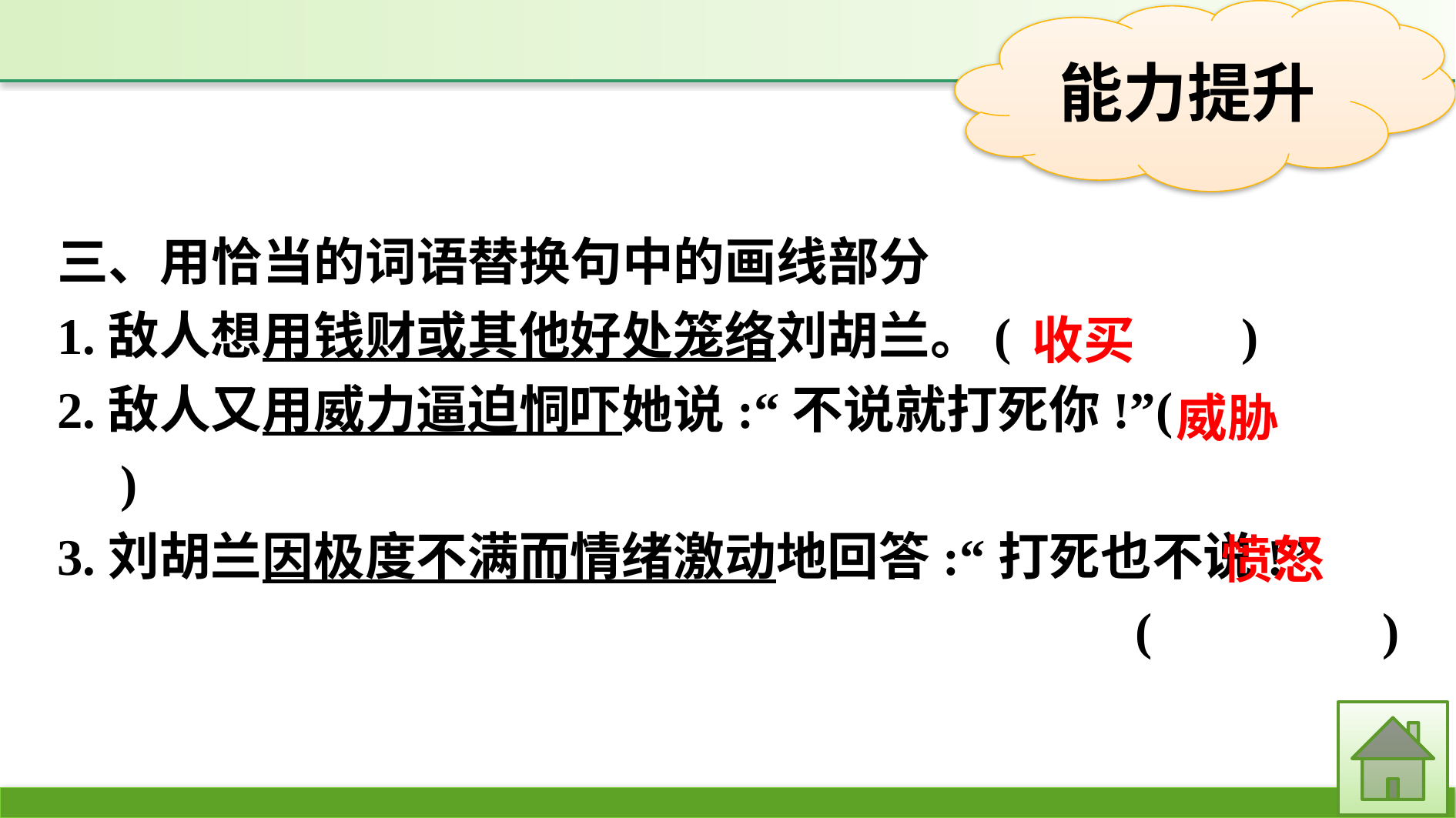

三、用恰当的词语替换句中的画线部分
1.敌人想用钱财或其他好处笼络刘胡兰。(　　　　)
2.敌人又用威力逼迫恫吓她说:“不说就打死你!”(　　　　)
3.刘胡兰因极度不满而情绪激动地回答:“打死也不说!”
(　　　　)
收买
威胁
愤怒